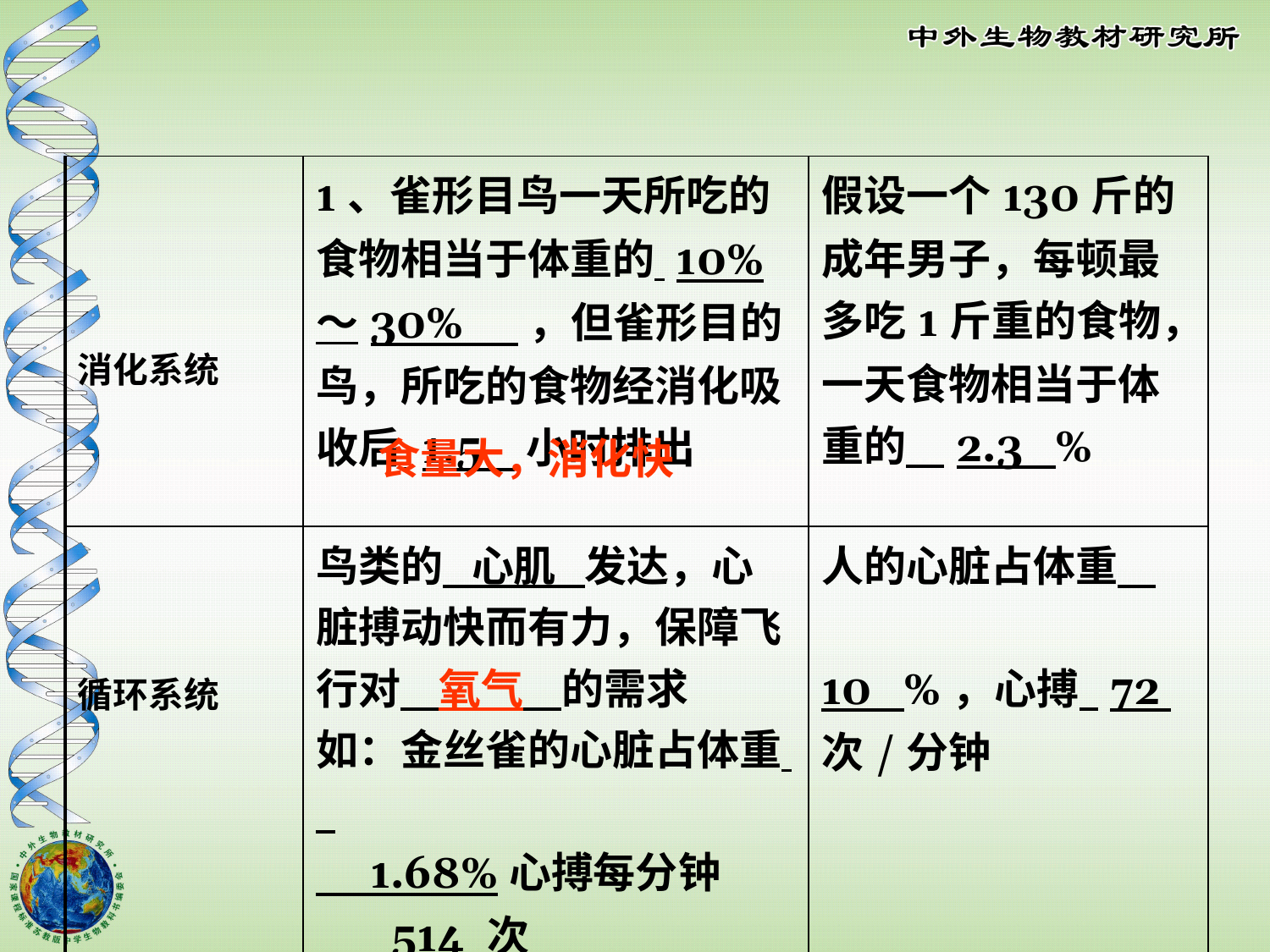

| 消化系统 | 1、雀形目鸟一天所吃的食物相当于体重的 10%～30% ，但雀形目的鸟，所吃的食物经消化吸收后 1.5 小时排出 | 假设一个130斤的成年男子，每顿最多吃1斤重的食物，一天食物相当于体重的 2.3 % |
| --- | --- | --- |
| 循环系统 | 鸟类的 心肌 发达，心脏搏动快而有力，保障飞行对 氧气 的需求 如：金丝雀的心脏占体重 1.68%心搏每分钟 514 次 | 人的心脏占体重 10 %，心搏 72 次/分钟 |
食量大，消化快